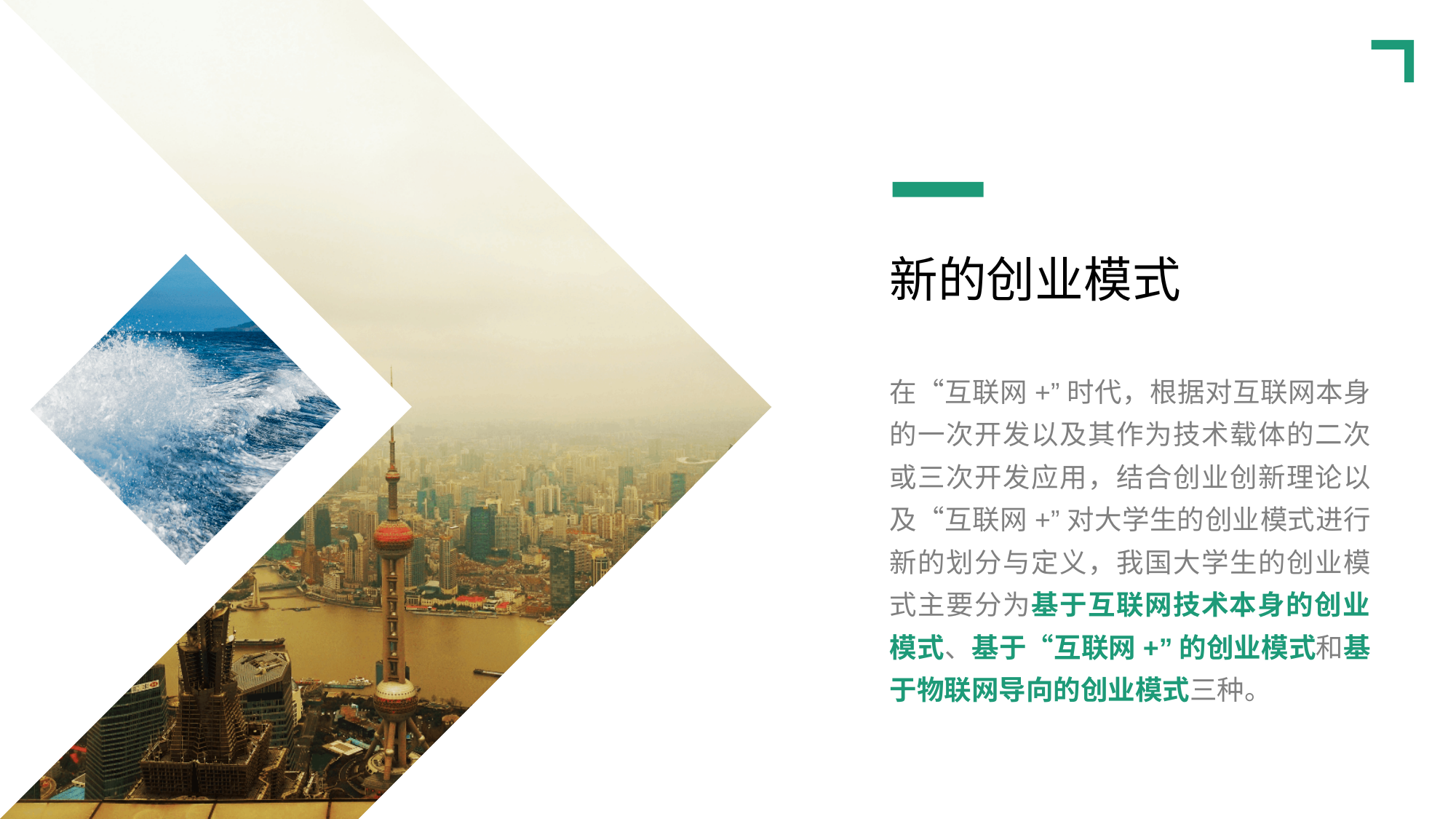

新的创业模式

在“互联网+”时代，根据对互联网本身的一次开发以及其作为技术载体的二次或三次开发应用，结合创业创新理论以及“互联网+”对大学生的创业模式进行新的划分与定义，我国大学生的创业模式主要分为基于互联网技术本身的创业模式、基于“互联网+”的创业模式和基于物联网导向的创业模式三种。